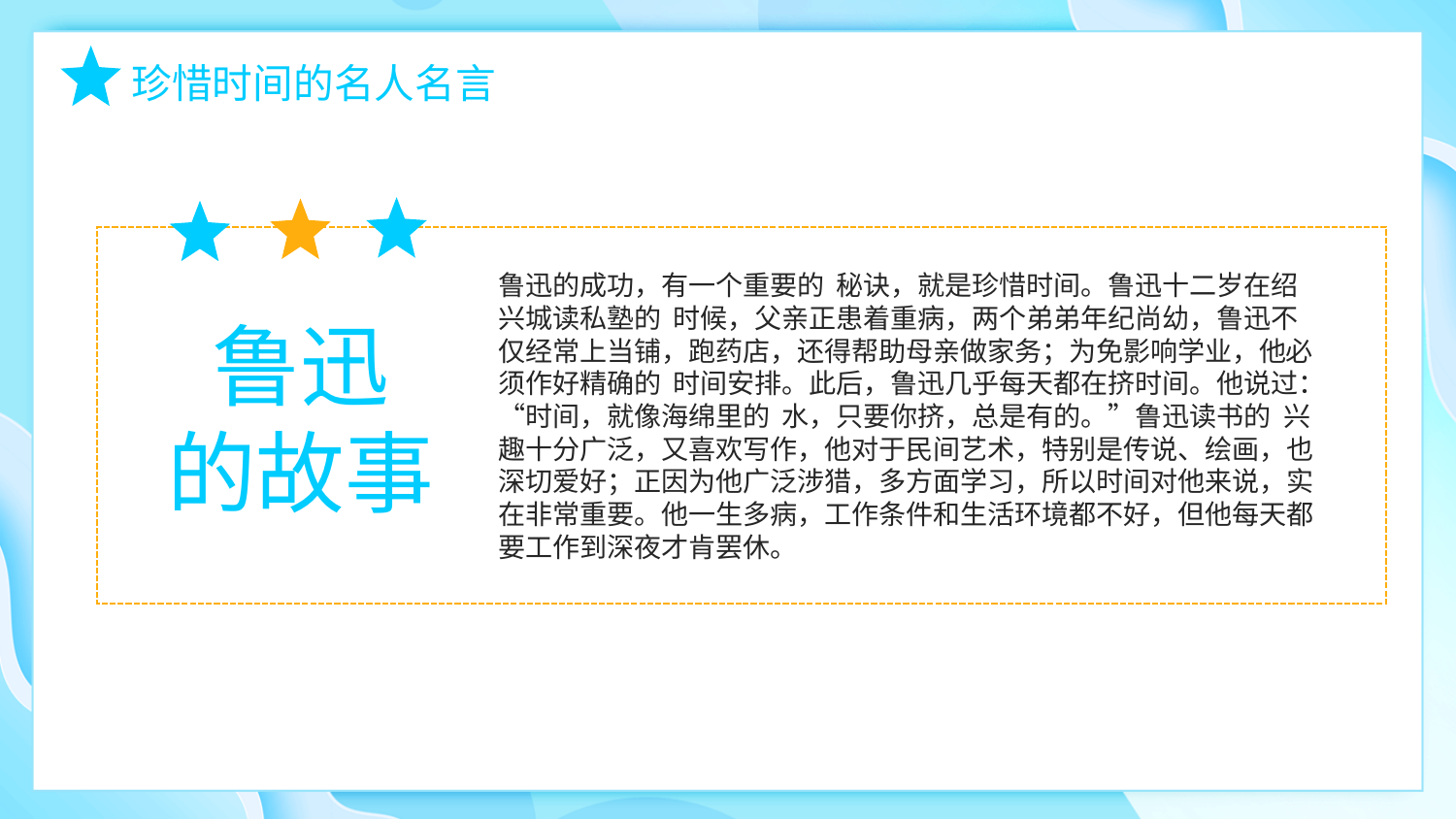

鲁迅的成功，有一个重要的  秘诀，就是珍惜时间。鲁迅十二岁在绍兴城读私塾的  时候，父亲正患着重病，两个弟弟年纪尚幼，鲁迅不仅经常上当铺，跑药店，还得帮助母亲做家务；为免影响学业，他必须作好精确的  时间安排。此后，鲁迅几乎每天都在挤时间。他说过：“时间，就像海绵里的  水，只要你挤，总是有的。”鲁迅读书的  兴趣十分广泛，又喜欢写作，他对于民间艺术，特别是传说、绘画，也深切爱好；正因为他广泛涉猎，多方面学习，所以时间对他来说，实在非常重要。他一生多病，工作条件和生活环境都不好，但他每天都要工作到深夜才肯罢休。
鲁迅
的故事